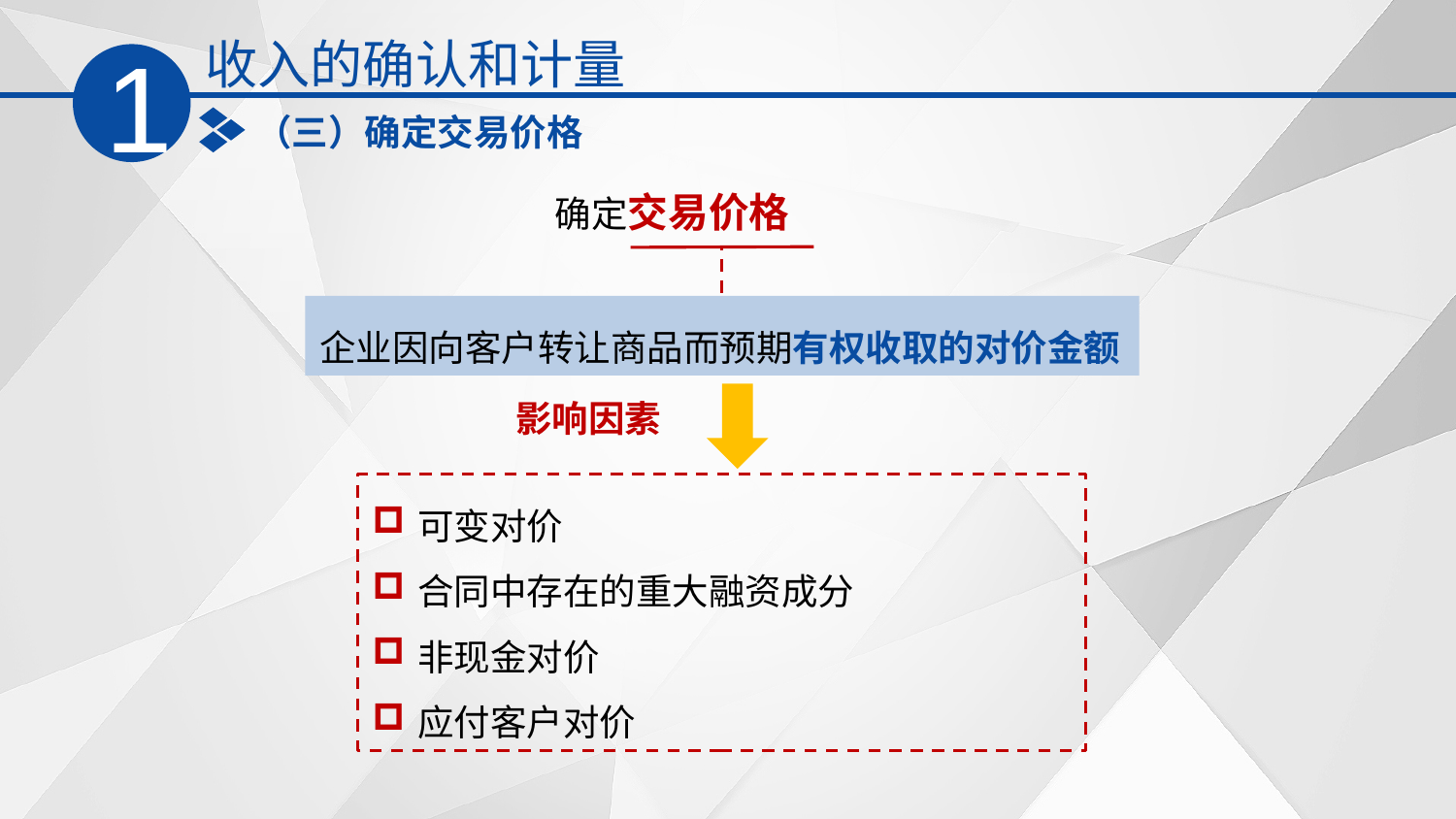

收入的确认和计量
1

（三）确定交易价格

确定交易价格
企业因向客户转让商品而预期有权收取的对价金额

影响因素
可变对价
合同中存在的重大融资成分
非现金对价
应付客户对价